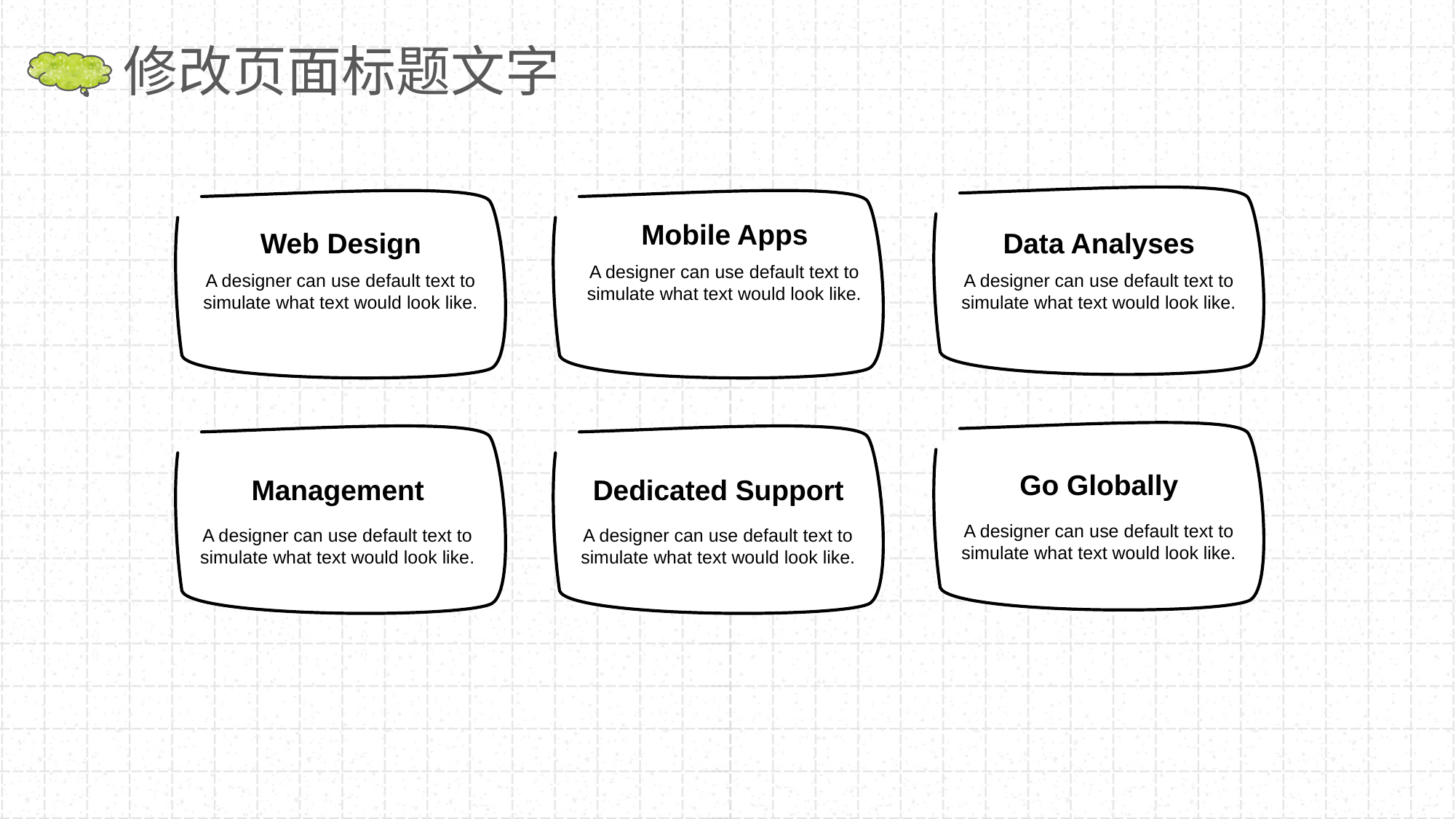

修改页面标题文字

Data Analyses
A designer can use default text to simulate what text would look like.

Web Design
A designer can use default text to simulate what text would look like.

Mobile Apps
A designer can use default text to simulate what text would look like.

Go Globally
A designer can use default text to simulate what text would look like.

Management
A designer can use default text to simulate what text would look like.

Dedicated Support
A designer can use default text to simulate what text would look like.